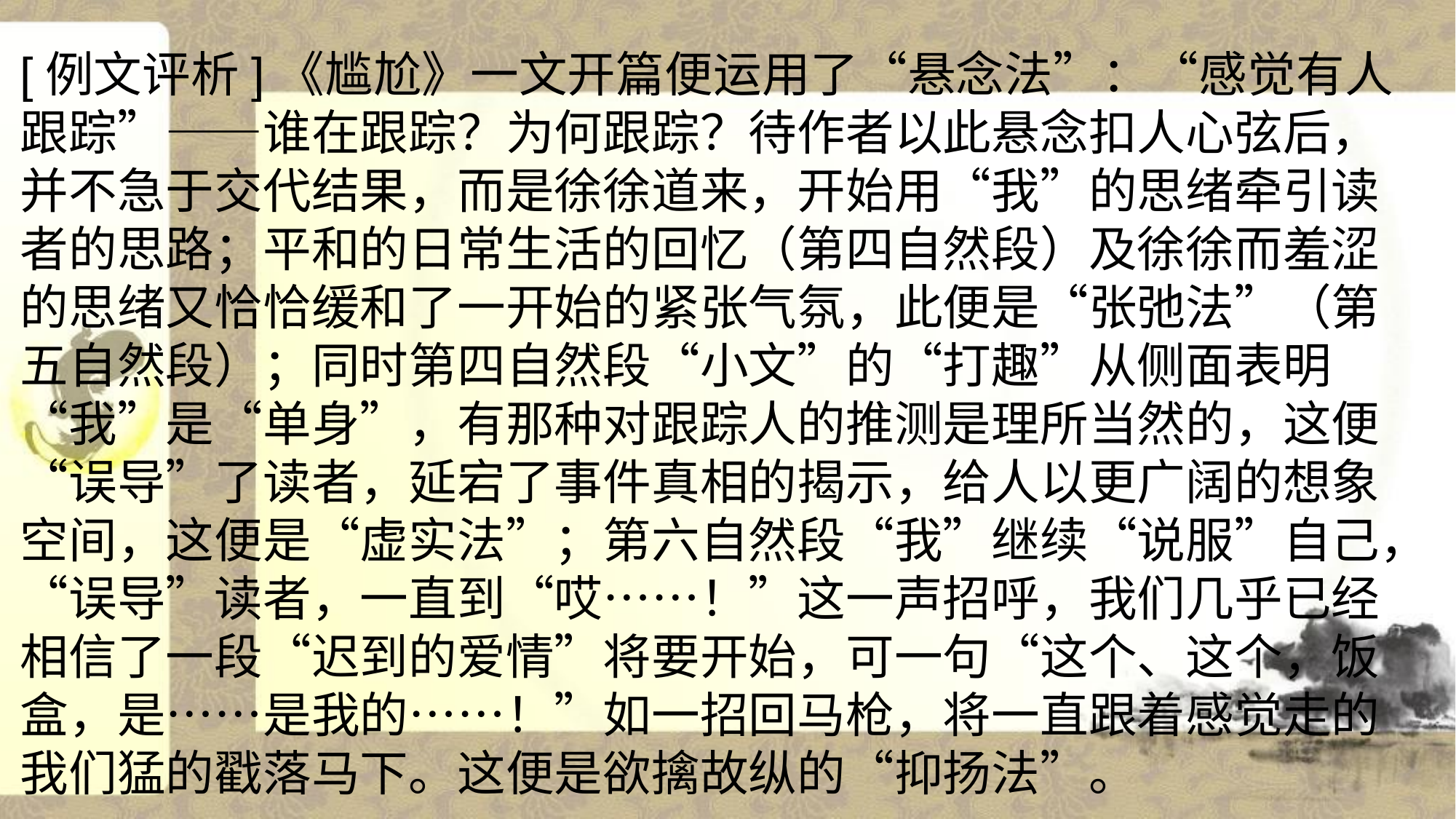

[例文评析]《尴尬》一文开篇便运用了“悬念法”：“感觉有人跟踪”——谁在跟踪？为何跟踪？待作者以此悬念扣人心弦后，并不急于交代结果，而是徐徐道来，开始用“我”的思绪牵引读者的思路；平和的日常生活的回忆（第四自然段）及徐徐而羞涩的思绪又恰恰缓和了一开始的紧张气氛，此便是“张弛法”（第五自然段）；同时第四自然段“小文”的“打趣”从侧面表明“我”是“单身”，有那种对跟踪人的推测是理所当然的，这便“误导”了读者，延宕了事件真相的揭示，给人以更广阔的想象空间，这便是“虚实法”；第六自然段“我”继续“说服”自己，“误导”读者，一直到“哎……！”这一声招呼，我们几乎已经相信了一段“迟到的爱情”将要开始，可一句“这个、这个，饭盒，是……是我的……！”如一招回马枪，将一直跟着感觉走的我们猛的戳落马下。这便是欲擒故纵的“抑扬法”。